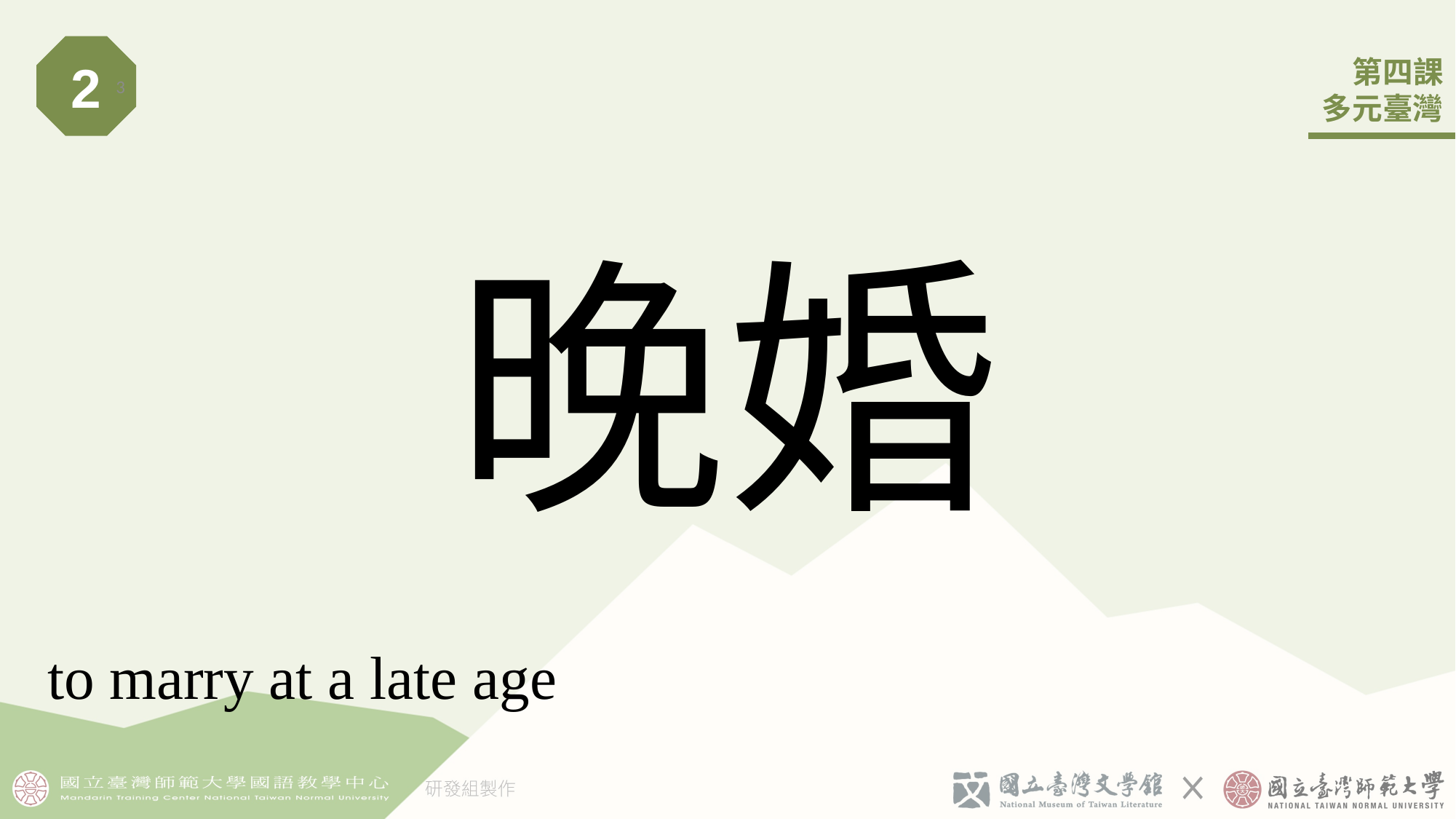

2
3
# 晚婚
to marry at a late age